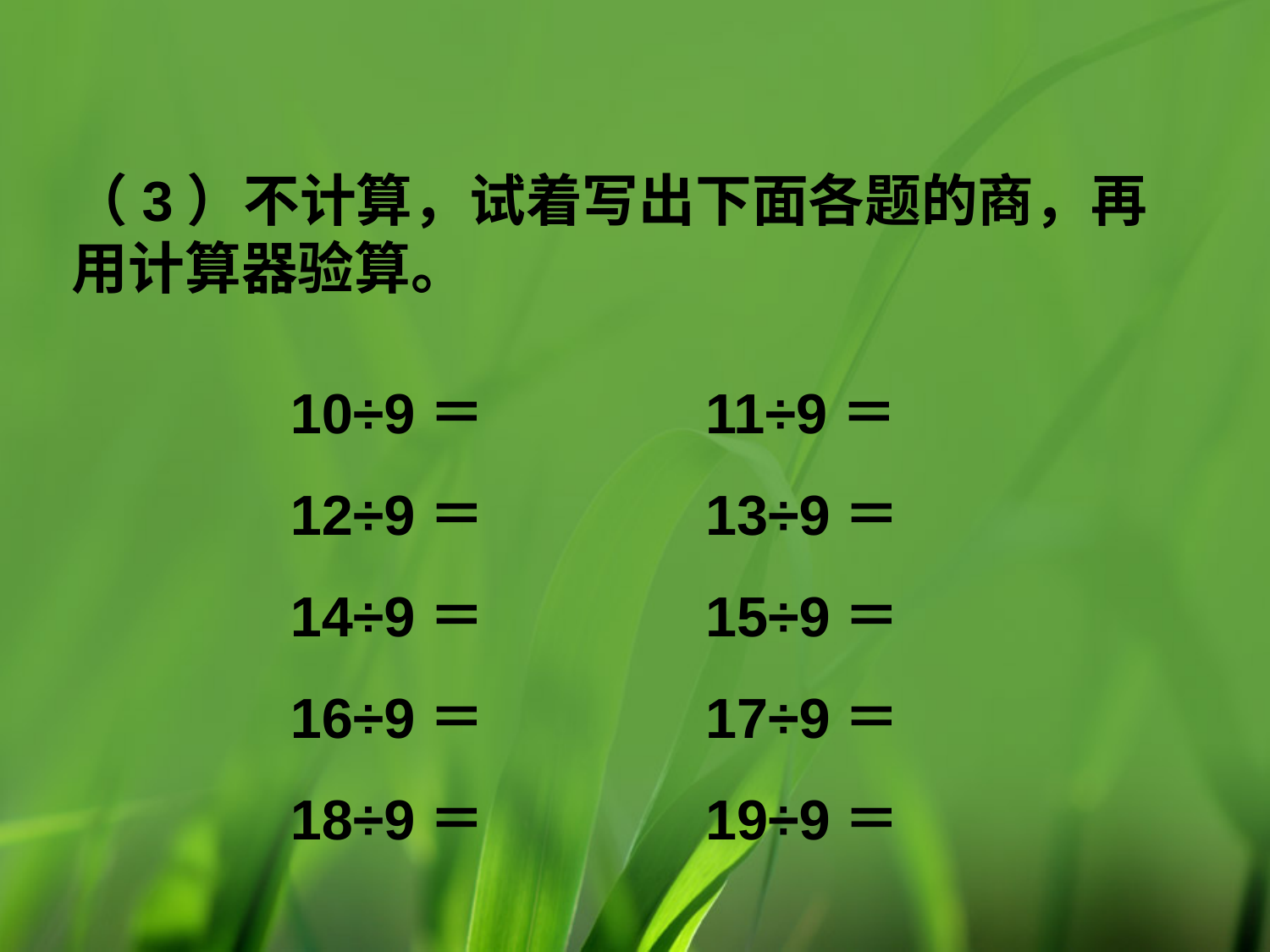

（3）不计算，试着写出下面各题的商，再用计算器验算。
10÷9＝                11÷9＝
12÷9＝                13÷9＝
14÷9＝                15÷9＝
16÷9＝                17÷9＝
18÷9＝                19÷9＝